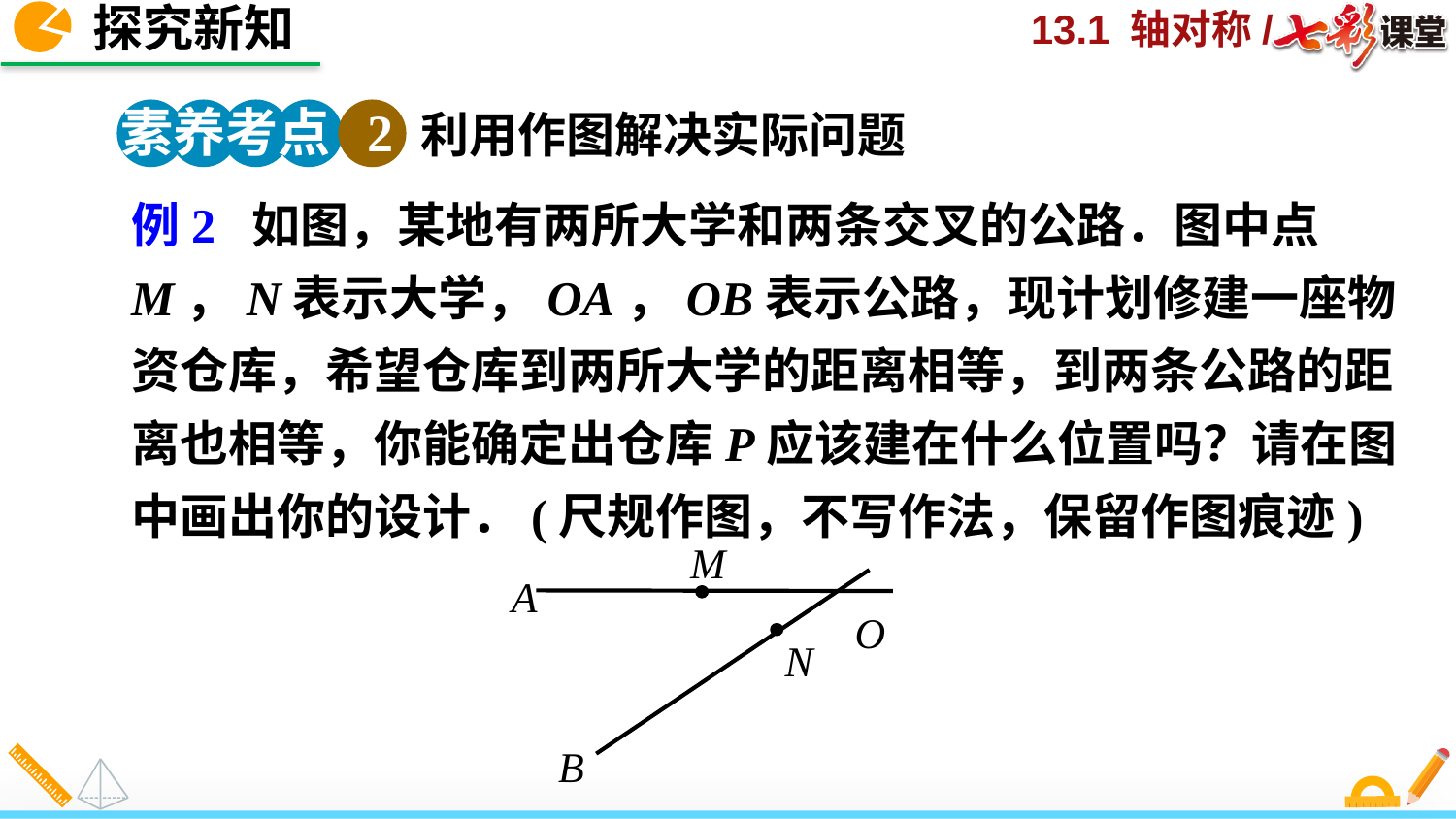

探究新知

素养考点  2

利用作图解决实际问题
例2  如图，某地有两所大学和两条交叉的公路．图中点M，N表示大学，OA，OB表示公路，现计划修建一座物资仓库，希望仓库到两所大学的距离相等，到两条公路的距离也相等，你能确定出仓库P应该建在什么位置吗？请在图中画出你的设计．(尺规作图，不写作法，保留作图痕迹)
M
A

O

N
B